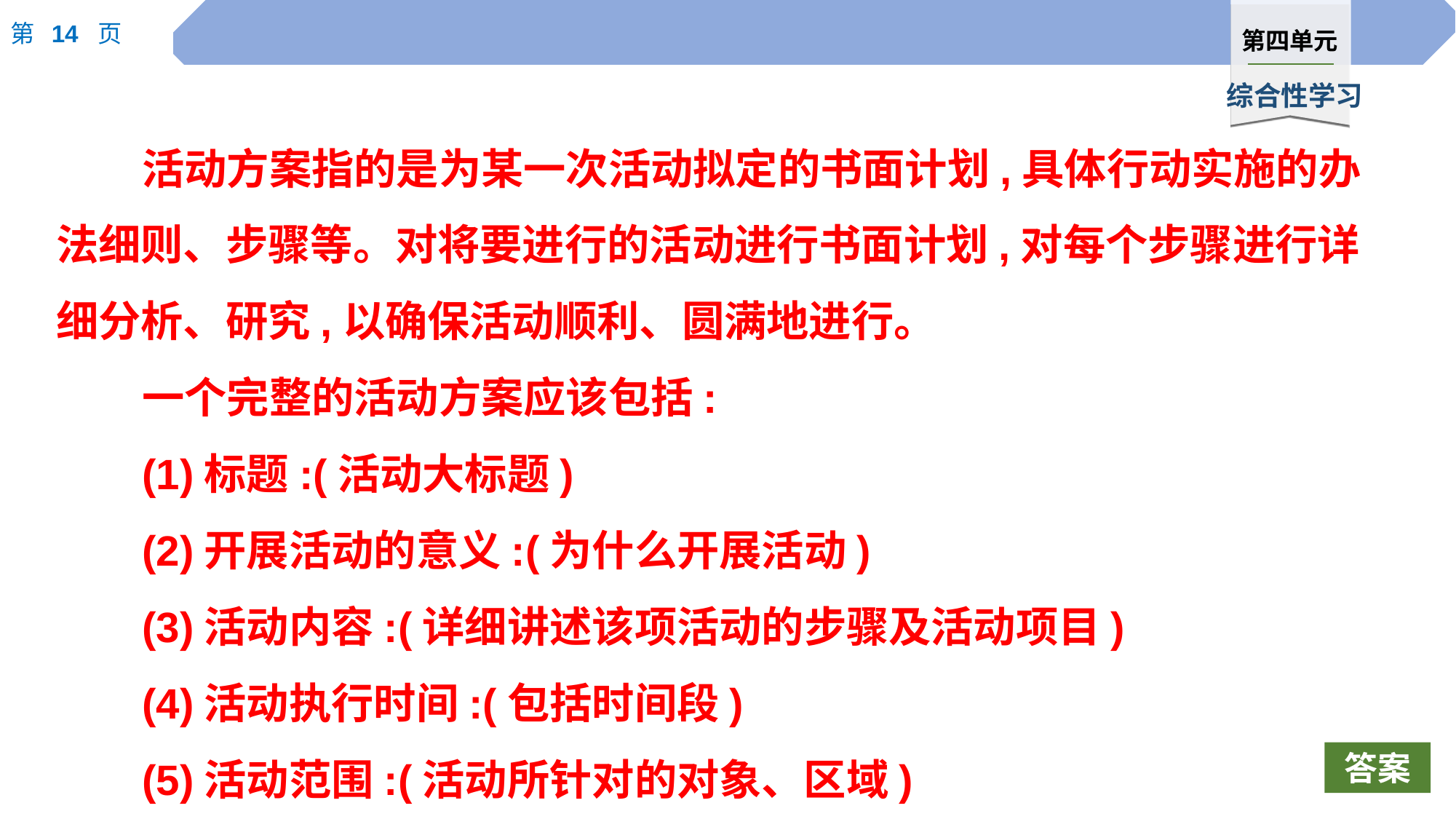

活动方案指的是为某一次活动拟定的书面计划,具体行动实施的办法细则、步骤等。对将要进行的活动进行书面计划,对每个步骤进行详细分析、研究,以确保活动顺利、圆满地进行。
一个完整的活动方案应该包括:
(1)标题:(活动大标题)
(2)开展活动的意义:(为什么开展活动)
(3)活动内容:(详细讲述该项活动的步骤及活动项目)
(4)活动执行时间:(包括时间段)
(5)活动范围:(活动所针对的对象、区域)
答案